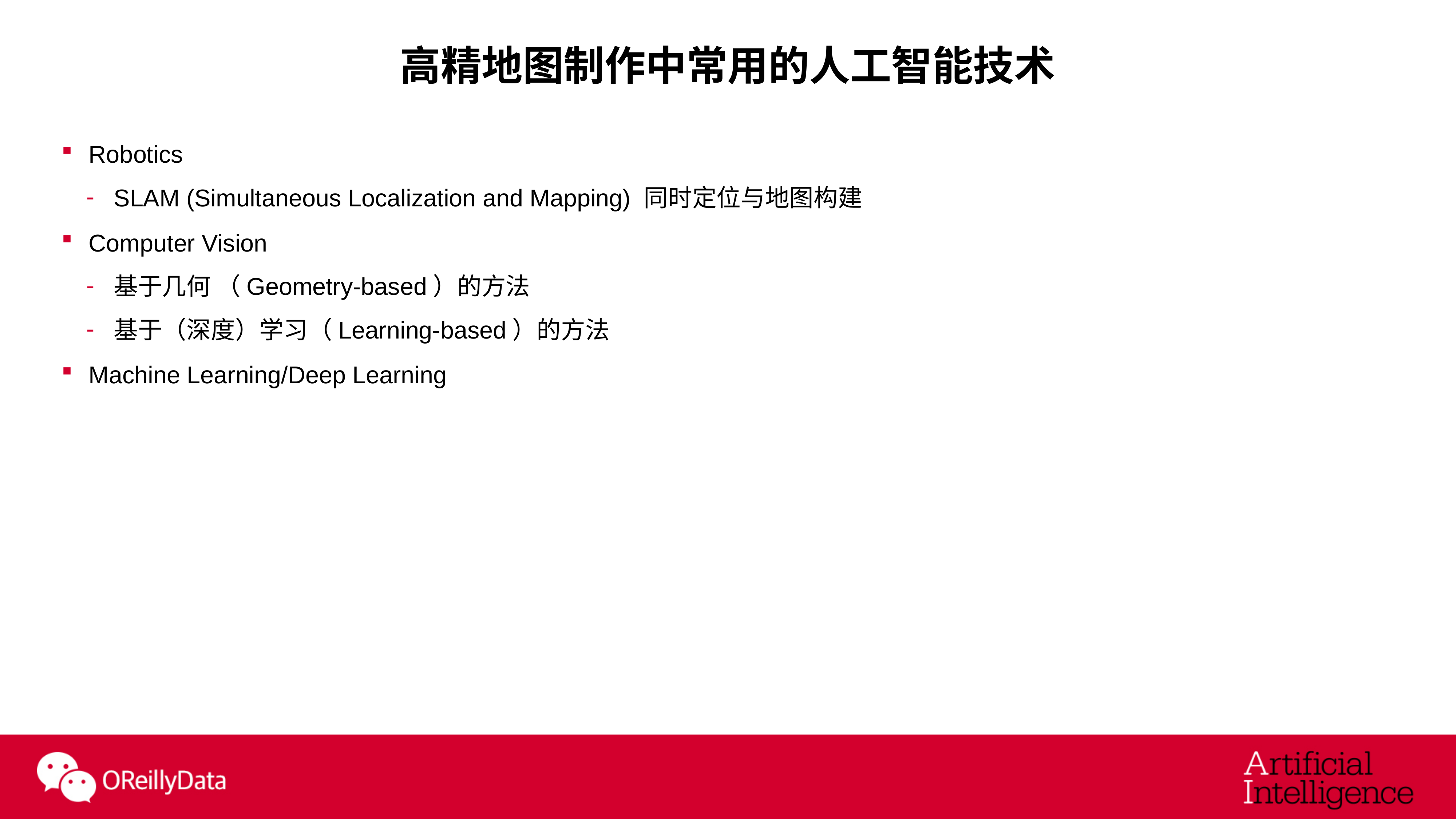

# 高精地图制作中常用的人工智能技术
Robotics
SLAM (Simultaneous Localization and Mapping) 同时定位与地图构建
Computer Vision
基于几何 （Geometry-based）的方法
基于（深度）学习（Learning-based）的方法
Machine Learning/Deep Learning